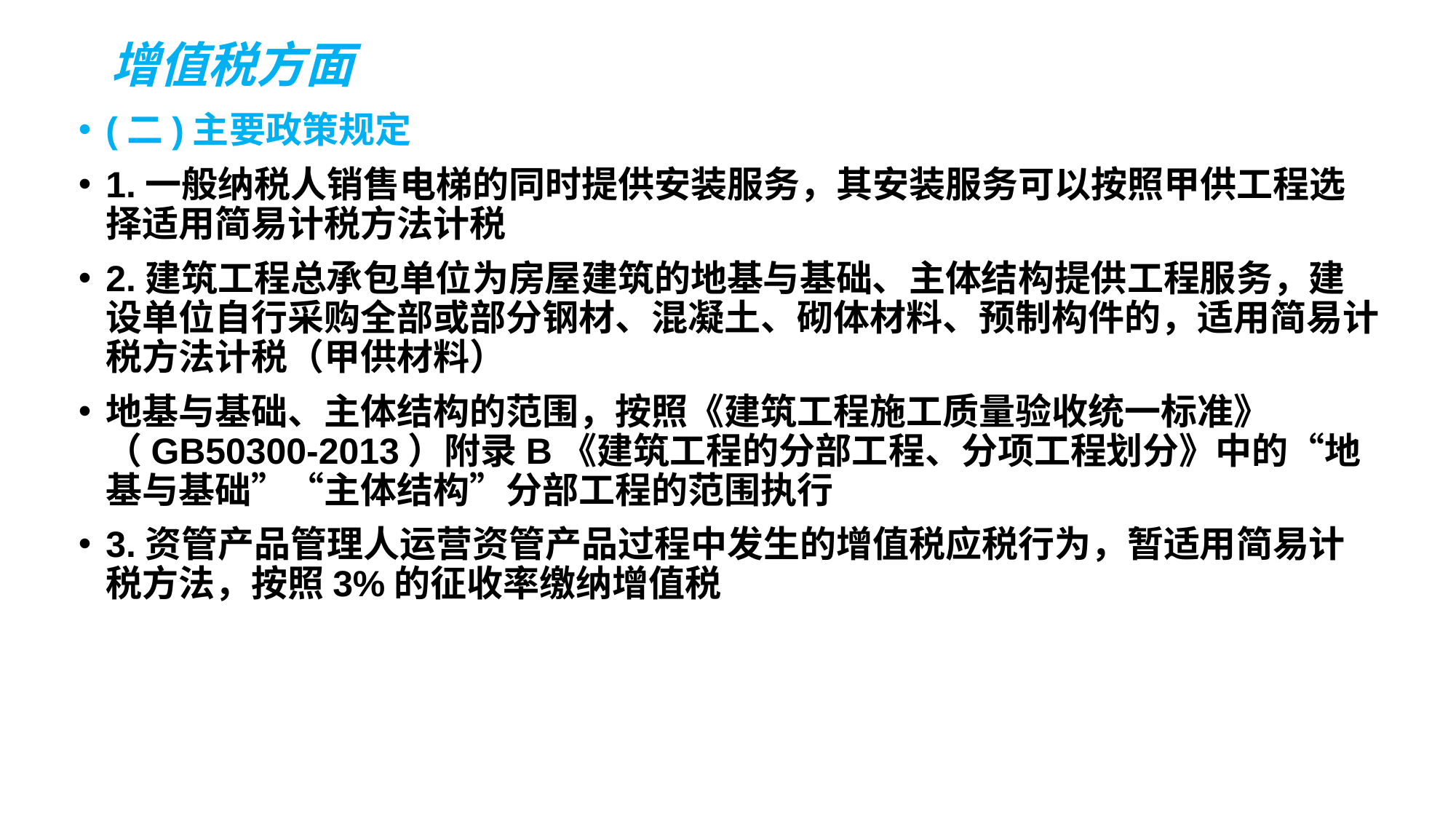

# 增值税方面
(二)主要政策规定
1.一般纳税人销售电梯的同时提供安装服务，其安装服务可以按照甲供工程选择适用简易计税方法计税
2.建筑工程总承包单位为房屋建筑的地基与基础、主体结构提供工程服务，建设单位自行采购全部或部分钢材、混凝土、砌体材料、预制构件的，适用简易计税方法计税（甲供材料）
地基与基础、主体结构的范围，按照《建筑工程施工质量验收统一标准》（GB50300-2013）附录B《建筑工程的分部工程、分项工程划分》中的“地基与基础”“主体结构”分部工程的范围执行
3.资管产品管理人运营资管产品过程中发生的增值税应税行为，暂适用简易计税方法，按照3%的征收率缴纳增值税